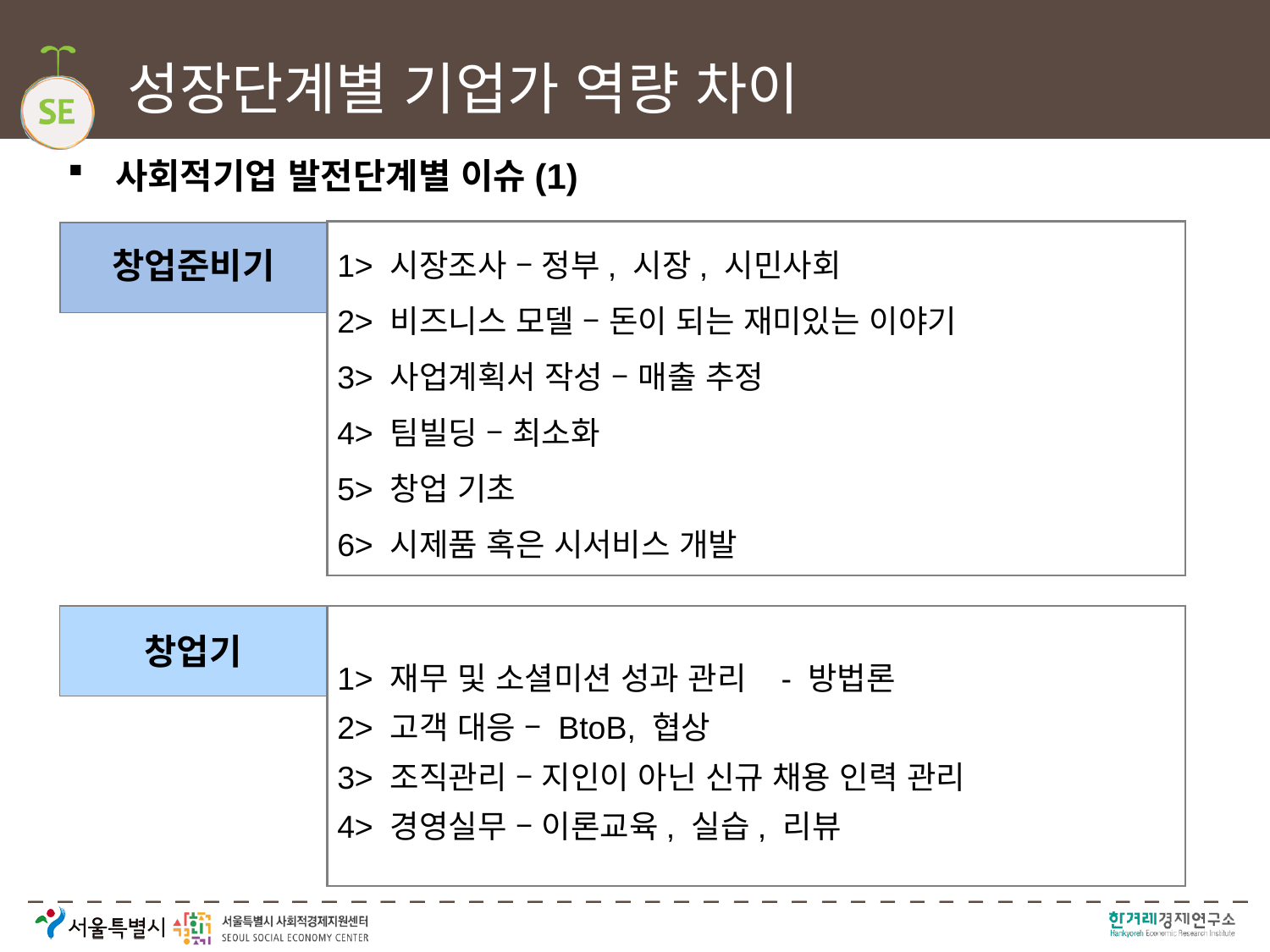

# 성장단계별 기업가 역량 차이
사회적기업 발전단계별 이슈(1)
1> 시장조사 – 정부, 시장, 시민사회
2> 비즈니스 모델 – 돈이 되는 재미있는 이야기
3> 사업계획서 작성 – 매출 추정
4> 팀빌딩 – 최소화
5> 창업 기초
6> 시제품 혹은 시서비스 개발
창업준비기
창업기
1> 재무 및 소셜미션 성과 관리   - 방법론
2> 고객 대응 – BtoB, 협상
3> 조직관리 – 지인이 아닌 신규 채용 인력 관리
4> 경영실무 – 이론교육, 실습, 리뷰